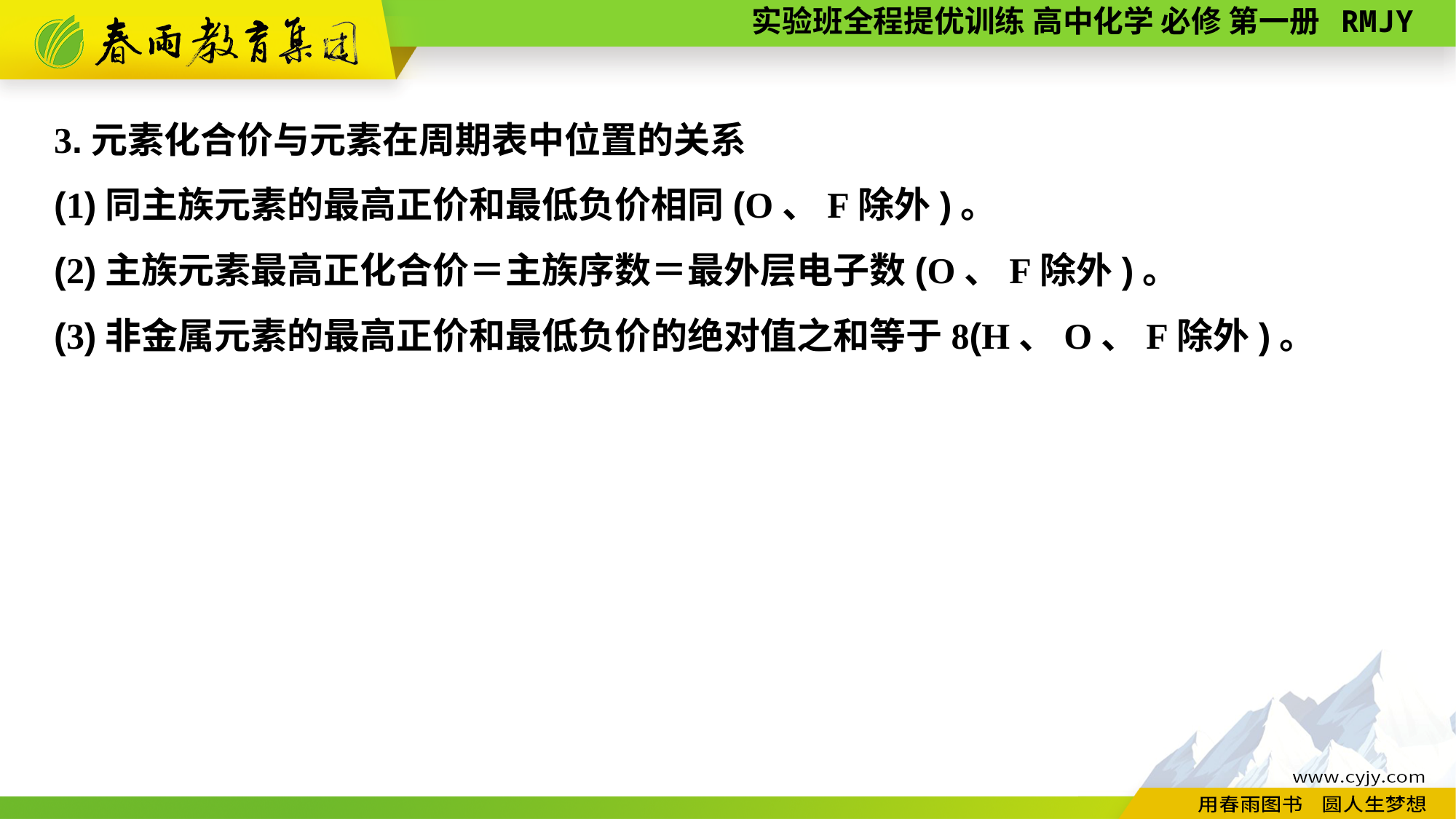

3.元素化合价与元素在周期表中位置的关系
(1)同主族元素的最高正价和最低负价相同(O、F除外)。
(2)主族元素最高正化合价＝主族序数＝最外层电子数(O、F除外)。
(3)非金属元素的最高正价和最低负价的绝对值之和等于8(H、O、F除外)。